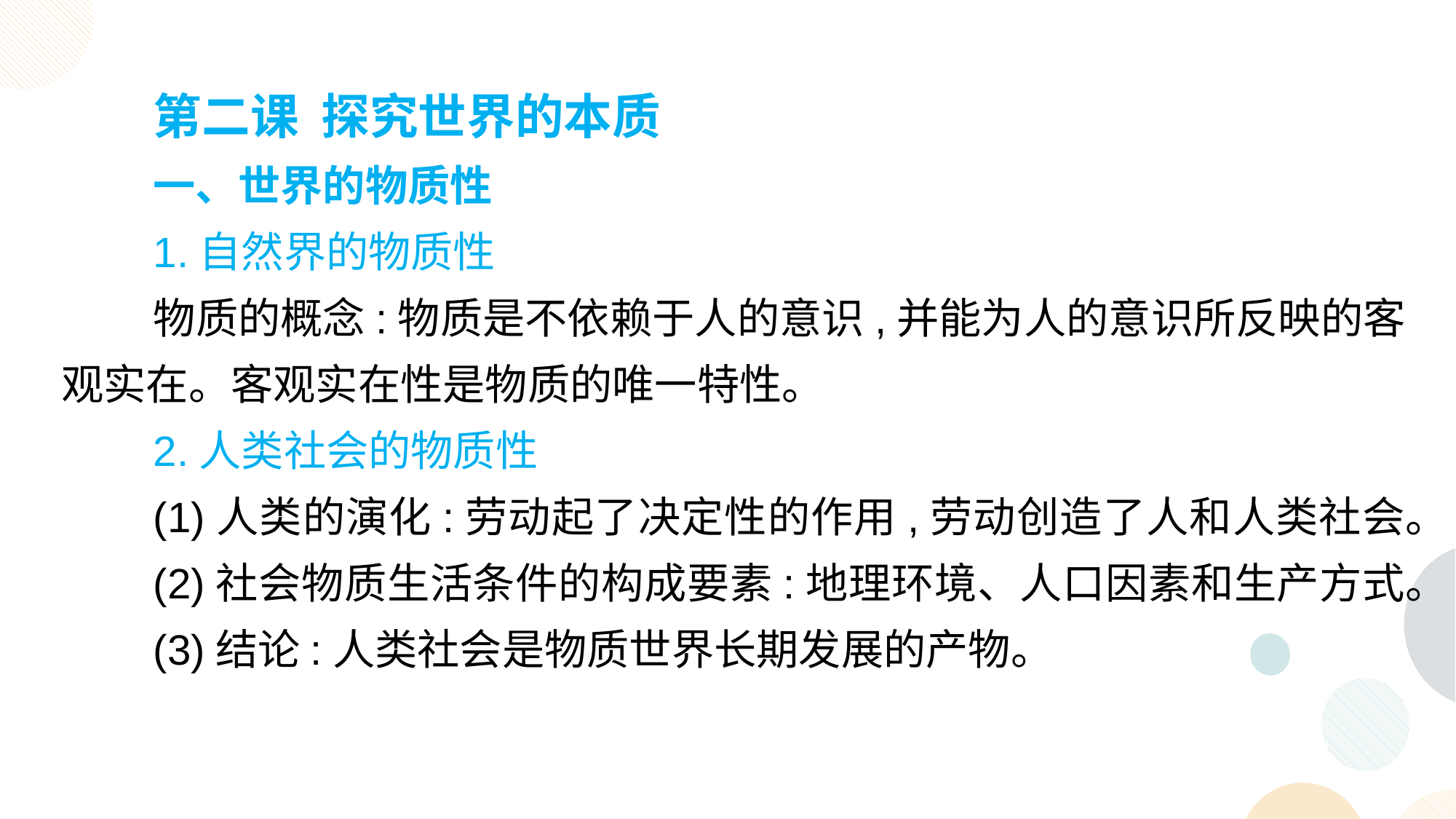

第二课  探究世界的本质
一、世界的物质性
1.自然界的物质性
物质的概念:物质是不依赖于人的意识,并能为人的意识所反映的客观实在。客观实在性是物质的唯一特性。
2.人类社会的物质性
(1)人类的演化:劳动起了决定性的作用,劳动创造了人和人类社会。
(2)社会物质生活条件的构成要素:地理环境、人口因素和生产方式。
(3)结论:人类社会是物质世界长期发展的产物。